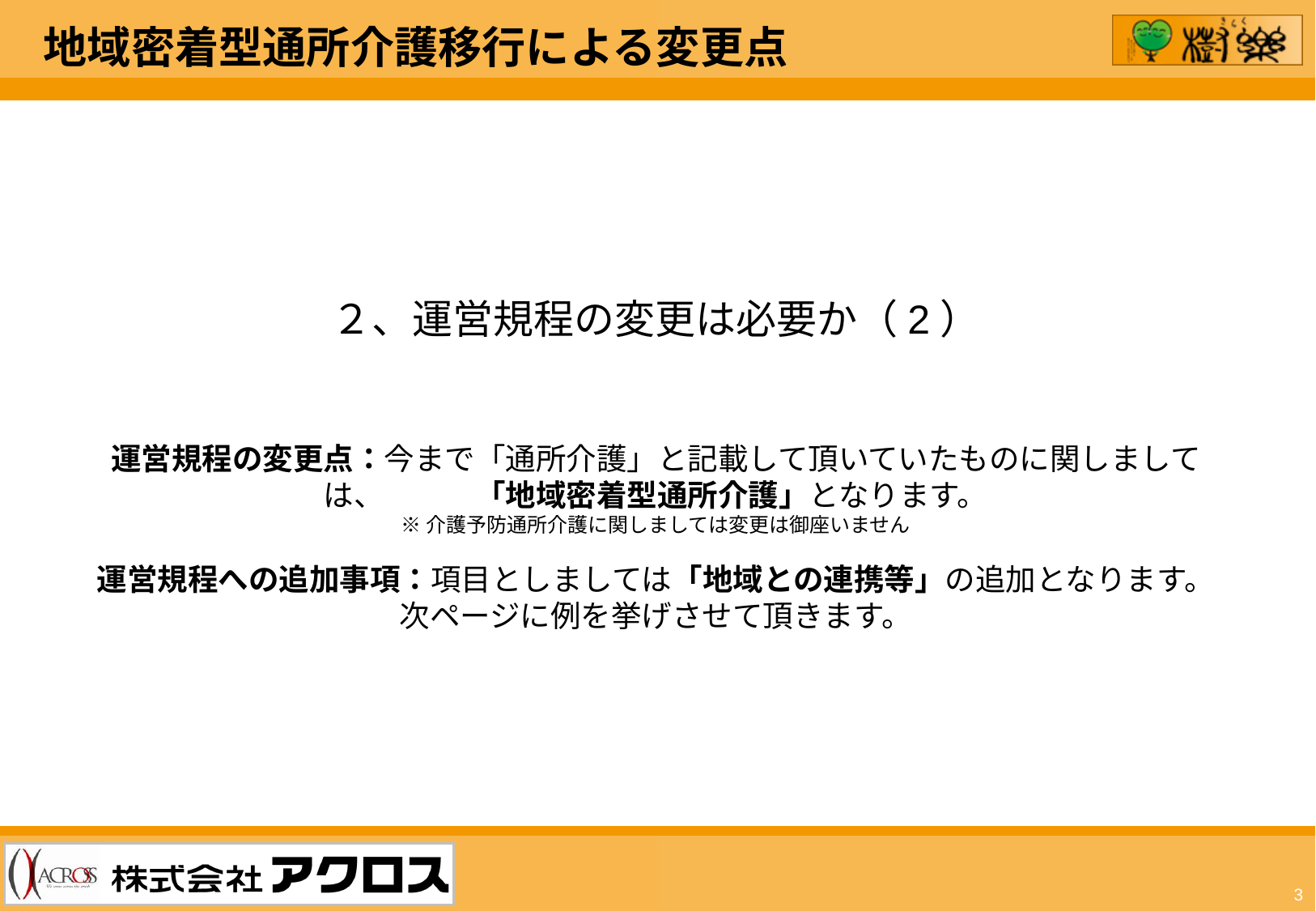

地域密着型通所介護移行による変更点
２、運営規程の変更は必要か（2）

運営規程の変更点：今まで「通所介護」と記載して頂いていたものに関しましては、　　　「地域密着型通所介護」となります。
※介護予防通所介護に関しましては変更は御座いません

運営規程への追加事項：項目としましては「地域との連携等」の追加となります。
次ページに例を挙げさせて頂きます。
3